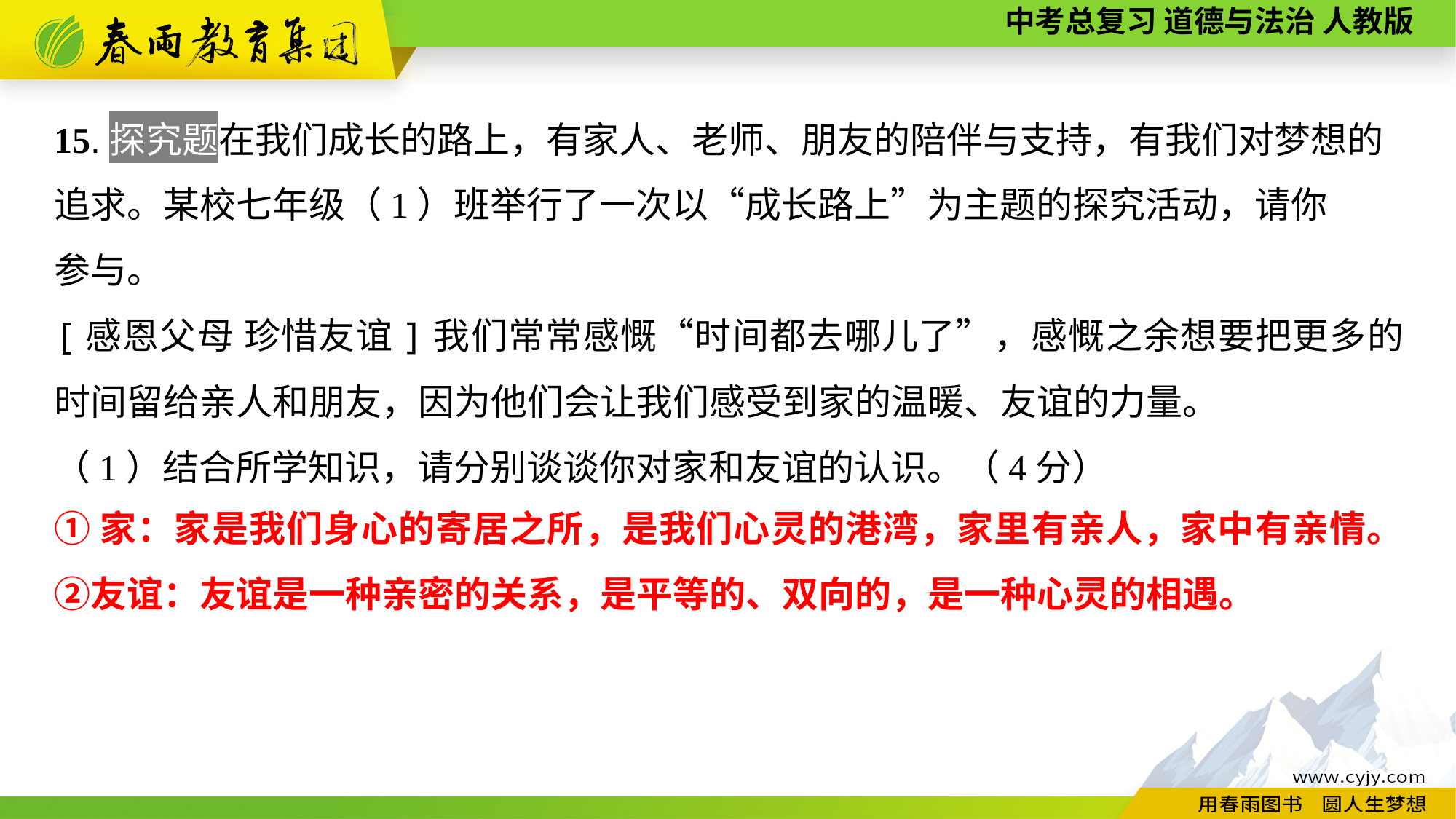

15.探究题在我们成长的路上，有家人、老师、朋友的陪伴与支持，有我们对梦想的追求。某校七年级（1）班举行了一次以“成长路上”为主题的探究活动，请你
参与。
[感恩父母 珍惜友谊]我们常常感慨“时间都去哪儿了”，感慨之余想要把更多的时间留给亲人和朋友，因为他们会让我们感受到家的温暖、友谊的力量。
（1）结合所学知识，请分别谈谈你对家和友谊的认识。（4分）
①家：家是我们身心的寄居之所，是我们心灵的港湾，家里有亲人，家中有亲情。②友谊：友谊是一种亲密的关系，是平等的、双向的，是一种心灵的相遇。